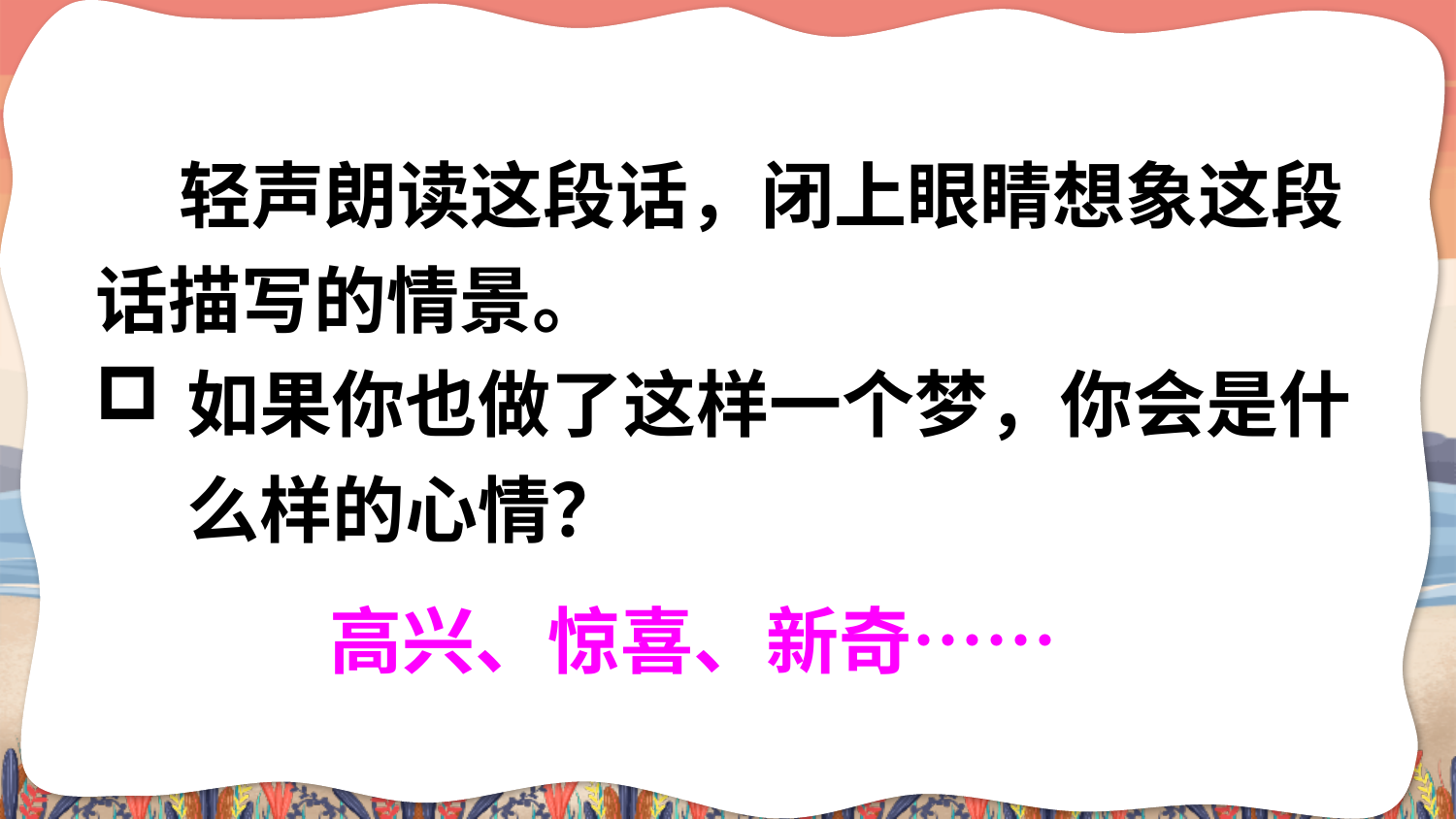

轻声朗读这段话，闭上眼睛想象这段话描写的情景。
如果你也做了这样一个梦，你会是什么样的心情？
高兴、惊喜、新奇……